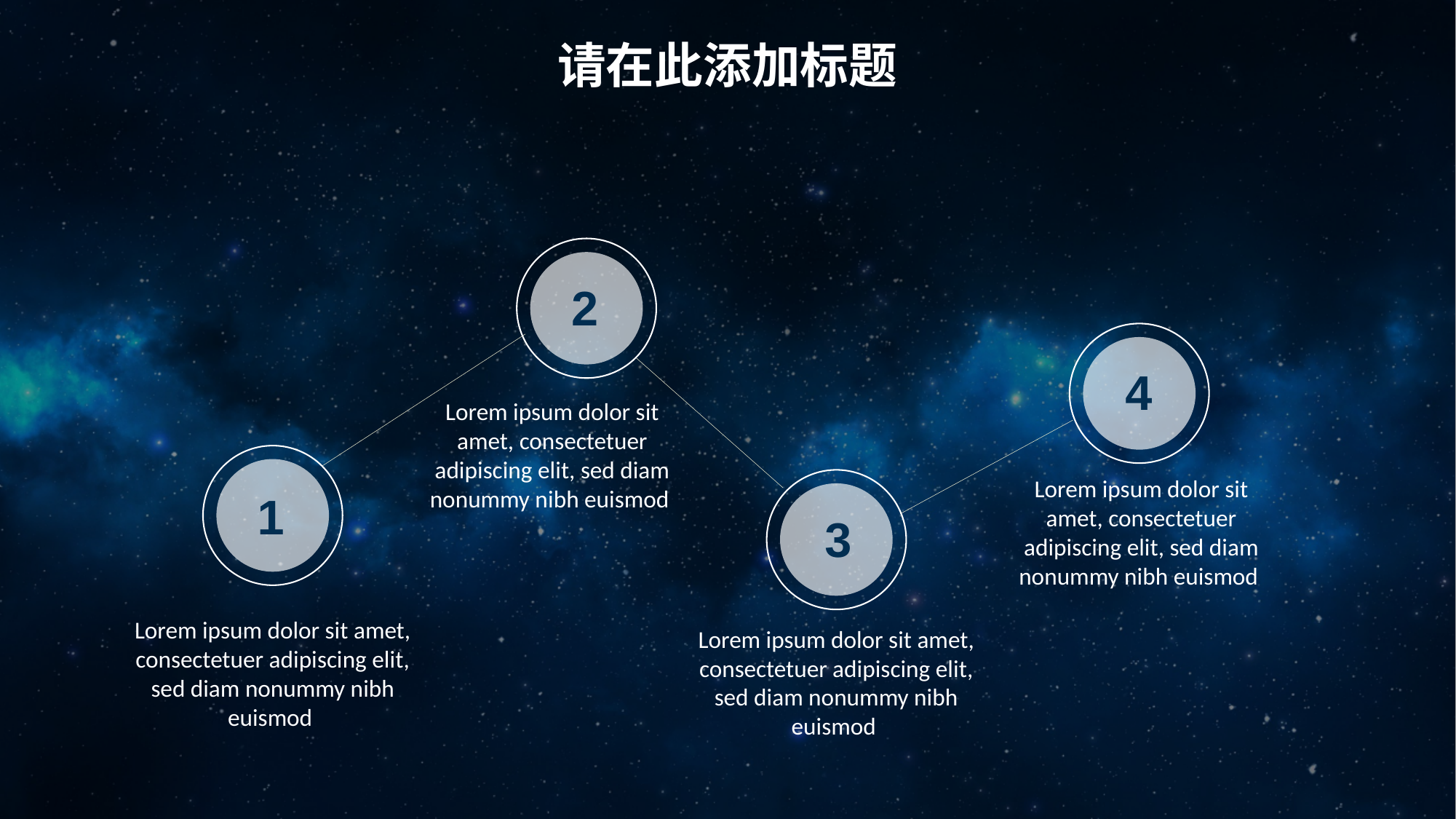

请在此添加标题

2

4
Lorem ipsum dolor sit amet, consectetuer adipiscing elit, sed diam nonummy nibh euismod

Lorem ipsum dolor sit amet, consectetuer adipiscing elit, sed diam nonummy nibh euismod

1

3
Lorem ipsum dolor sit amet, consectetuer adipiscing elit, sed diam nonummy nibh euismod
Lorem ipsum dolor sit amet, consectetuer adipiscing elit, sed diam nonummy nibh euismod